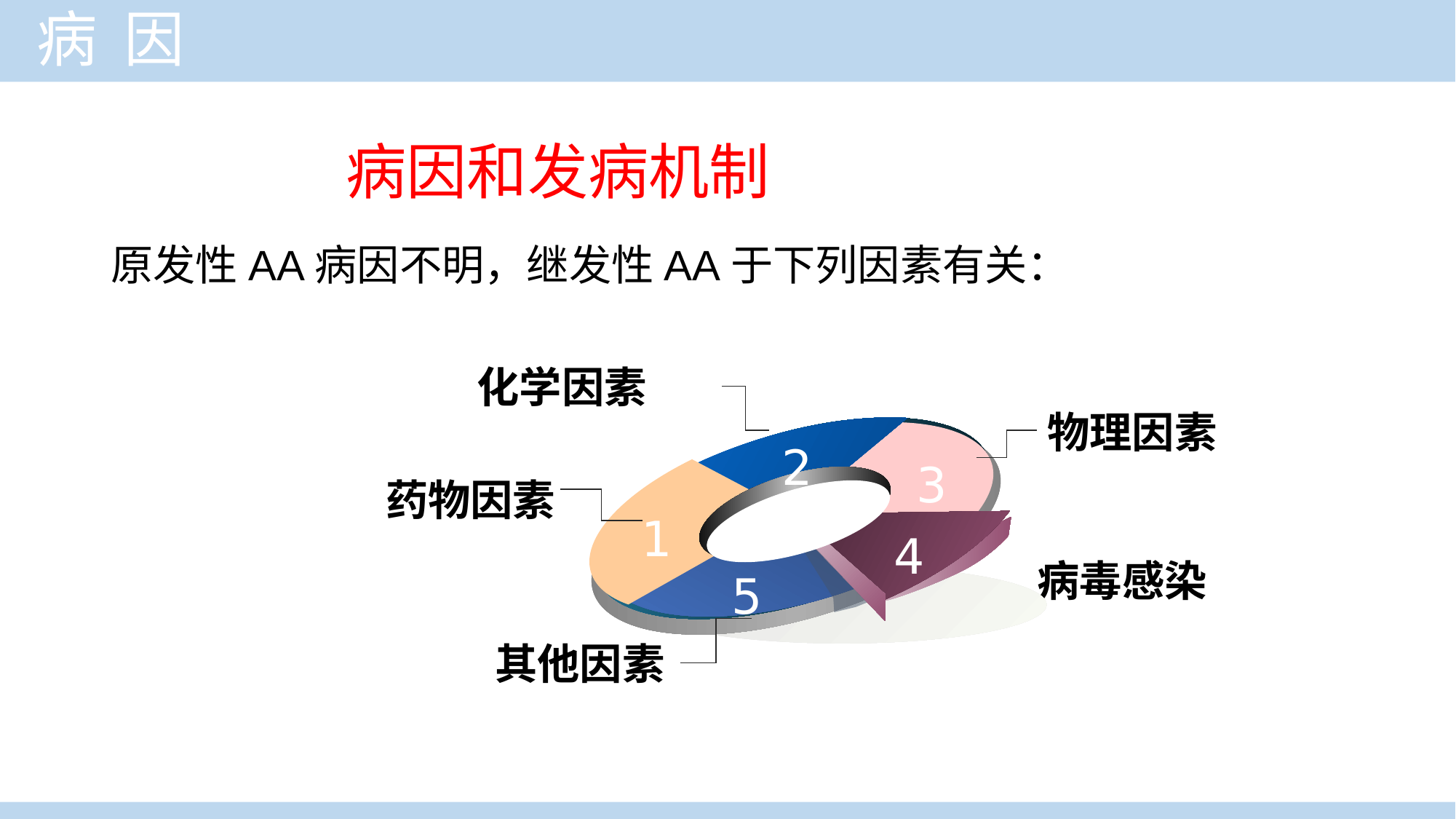

病  因
         病因和发病机制
原发性AA病因不明，继发性AA于下列因素有关：

化学因素
物理因素

2

3

1

4

5

药物因素
病毒感染
其他因素